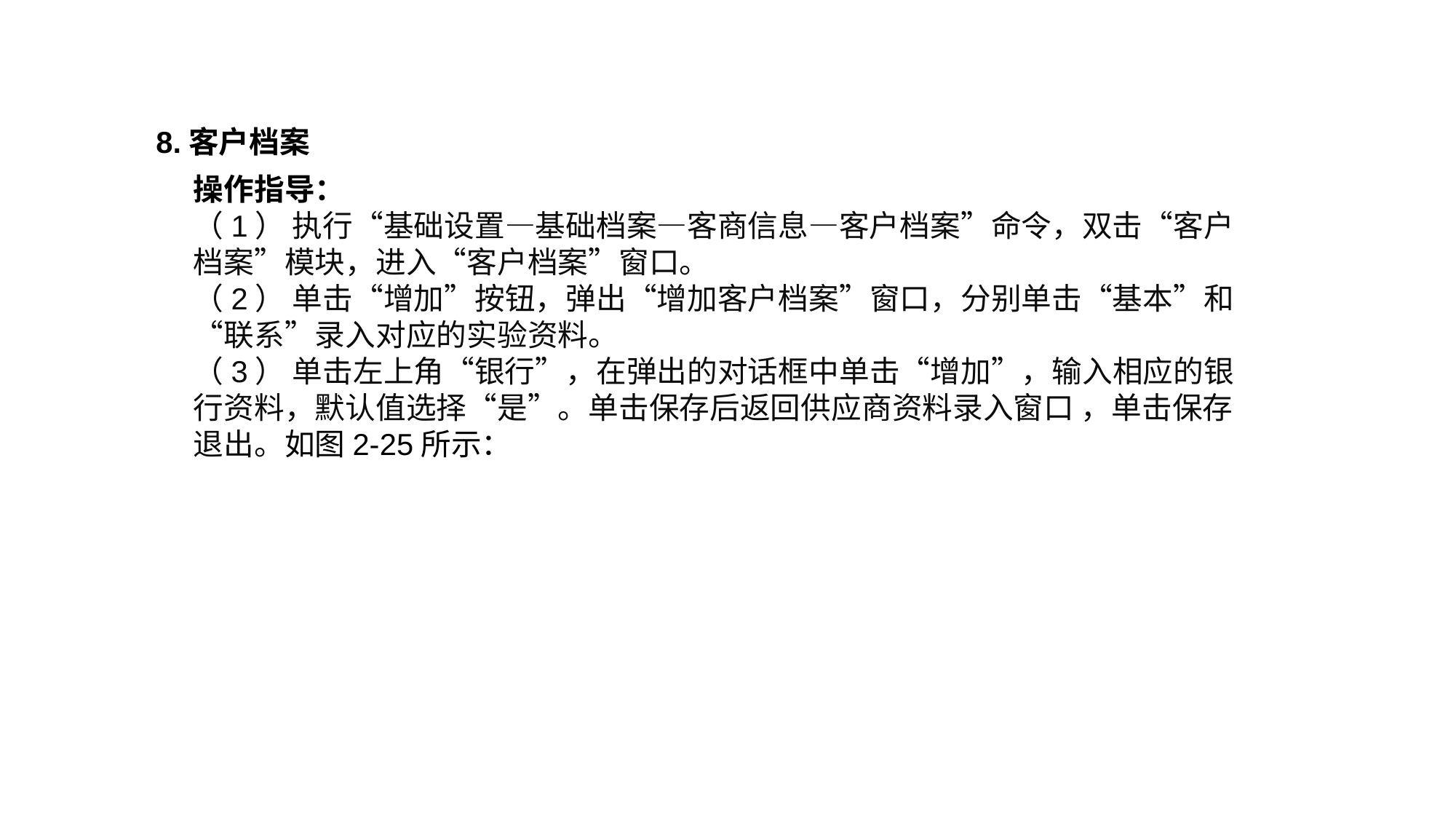

8.客户档案
操作指导：
（1） 执行“基础设置—基础档案—客商信息—客户档案”命令，双击“客户档案”模块，进入“客户档案”窗口。
（2） 单击“增加”按钮，弹出“增加客户档案”窗口，分别单击“基本”和“联系”录入对应的实验资料。
（3） 单击左上角“银行”，在弹出的对话框中单击“增加”，输入相应的银行资料，默认值选择“是”。单击保存后返回供应商资料录入窗口 ，单击保存退出。如图2-25所示：